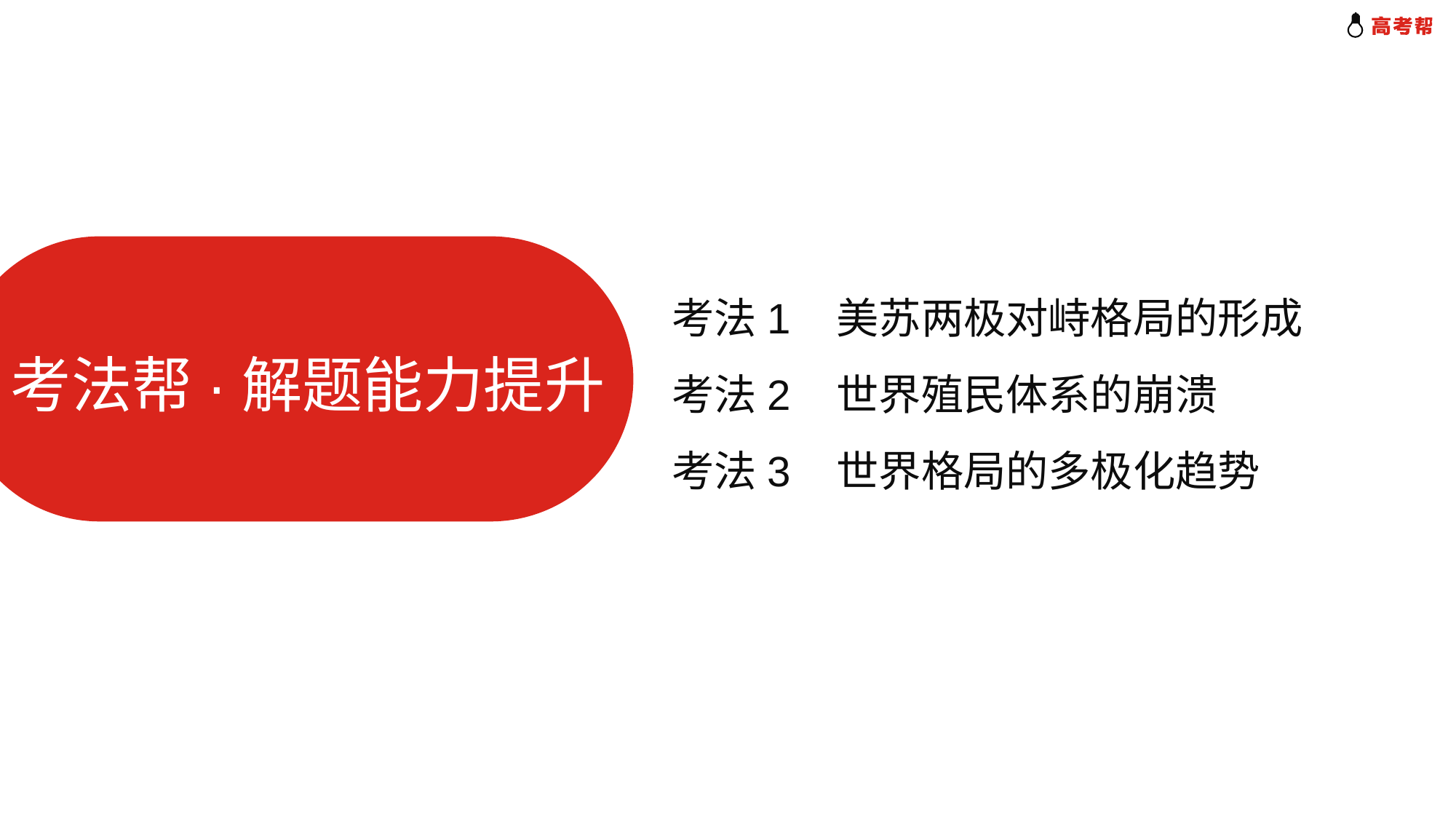

考法帮·解题能力提升
考法1   美苏两极对峙格局的形成
考法2   世界殖民体系的崩溃
考法3   世界格局的多极化趋势